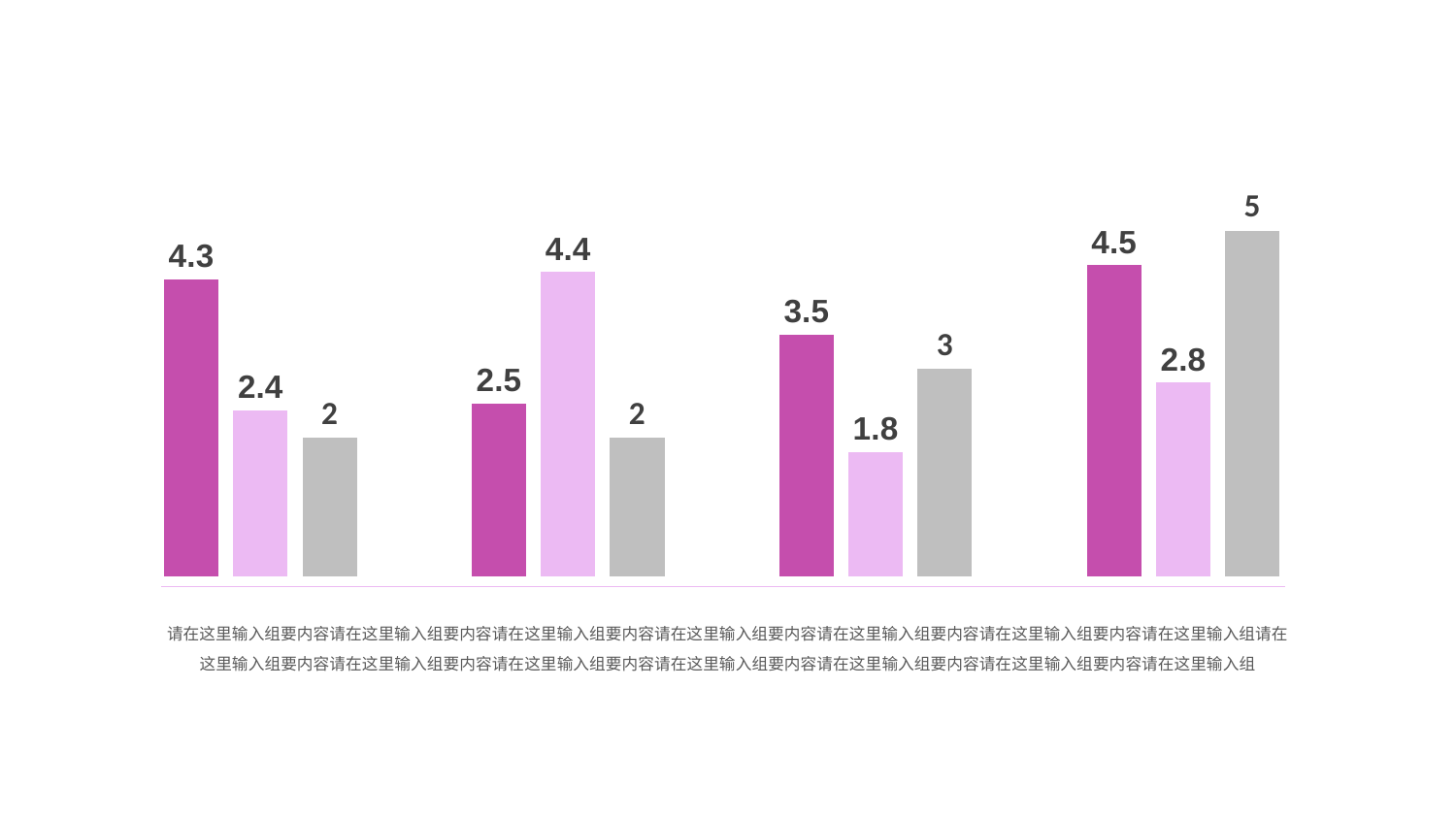

### Chart

| Category | 系列 1 | 系列 2 | 系列 3 |
|---|---|---|---|
| 类别 1 | 4.3 | 2.4 | 2.0 |
| 类别 2 | 2.5 | 4.4 | 2.0 |
| 类别 3 | 3.5 | 1.8 | 3.0 |
| 类别 4 | 4.5 | 2.8 | 5.0 |
请在这里输入组要内容请在这里输入组要内容请在这里输入组要内容请在这里输入组要内容请在这里输入组要内容请在这里输入组要内容请在这里输入组请在这里输入组要内容请在这里输入组要内容请在这里输入组要内容请在这里输入组要内容请在这里输入组要内容请在这里输入组要内容请在这里输入组